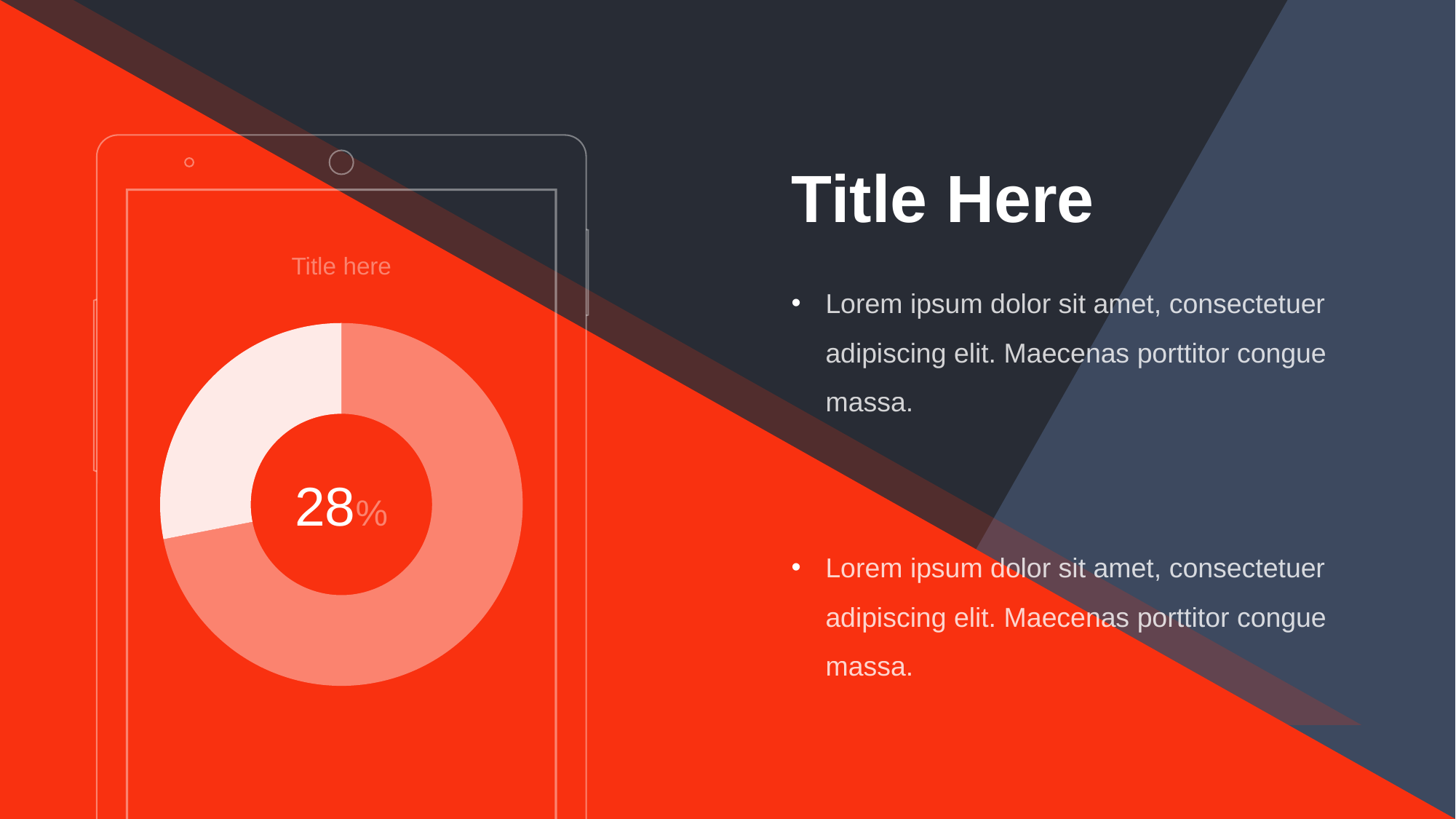

Title Here

Title here
Lorem ipsum dolor sit amet, consectetuer adipiscing elit. Maecenas porttitor congue massa.

### Chart

| Category | 销售额 |
|---|---|
| 第一季度 | 8.2 |
| 第二季度 | 3.2 |
28%
Lorem ipsum dolor sit amet, consectetuer adipiscing elit. Maecenas porttitor congue massa.